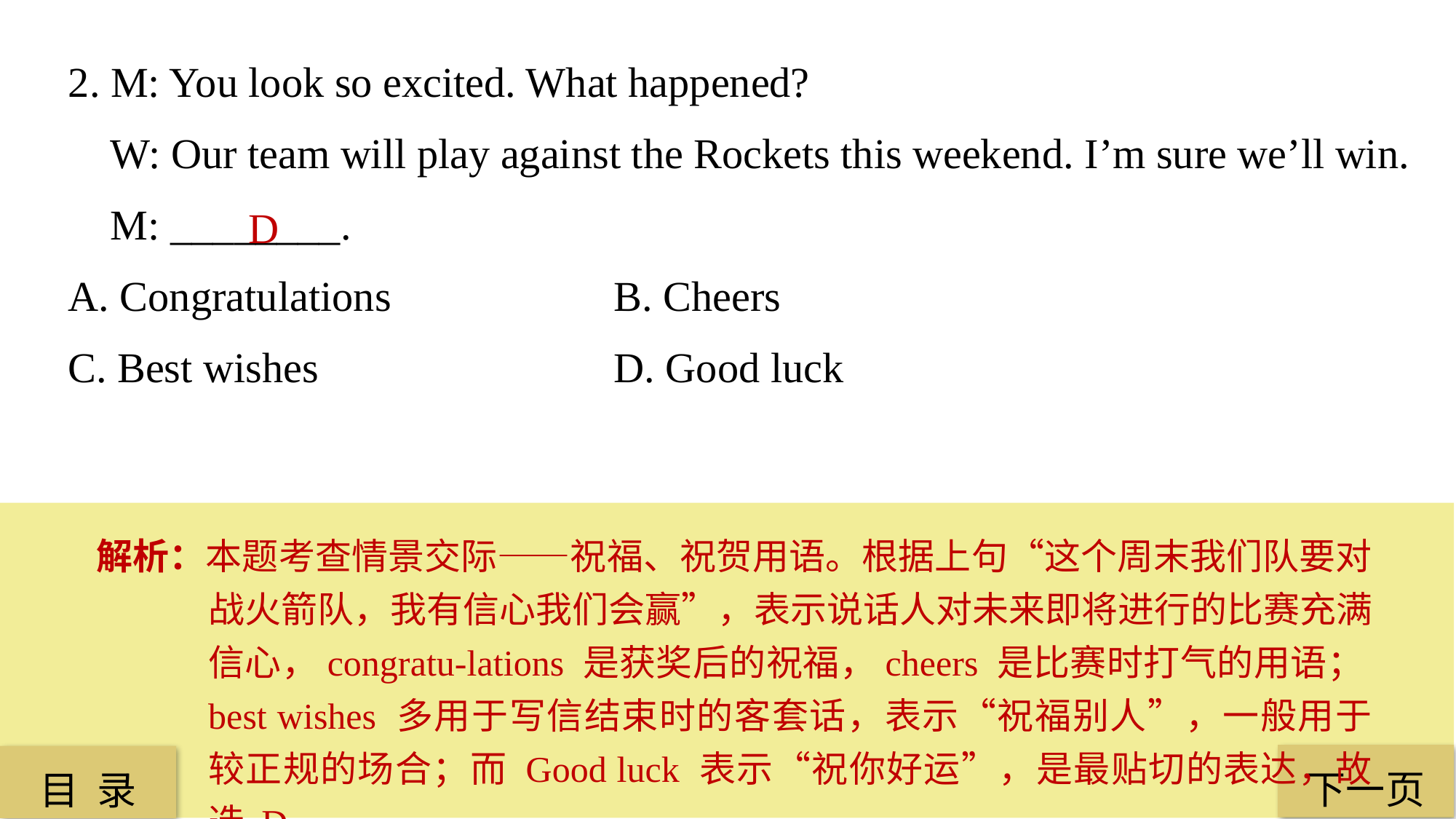

2. M: You look so excited. What happened?
    W: Our team will play against the Rockets this weekend. I’m sure we’ll win.
    M: ________.
A. Congratulations 		B. Cheers
C. Best wishes 			D. Good luck
D
解析：本题考查情景交际——祝福、祝贺用语。根据上句“这个周末我们队要对战火箭队，我有信心我们会赢”，表示说话人对未来即将进行的比赛充满信心，congratu-lations 是获奖后的祝福，cheers 是比赛时打气的用语；best wishes 多用于写信结束时的客套话，表示“祝福别人”，一般用于较正规的场合；而 Good luck 表示“祝你好运”，是最贴切的表达，故选 D。